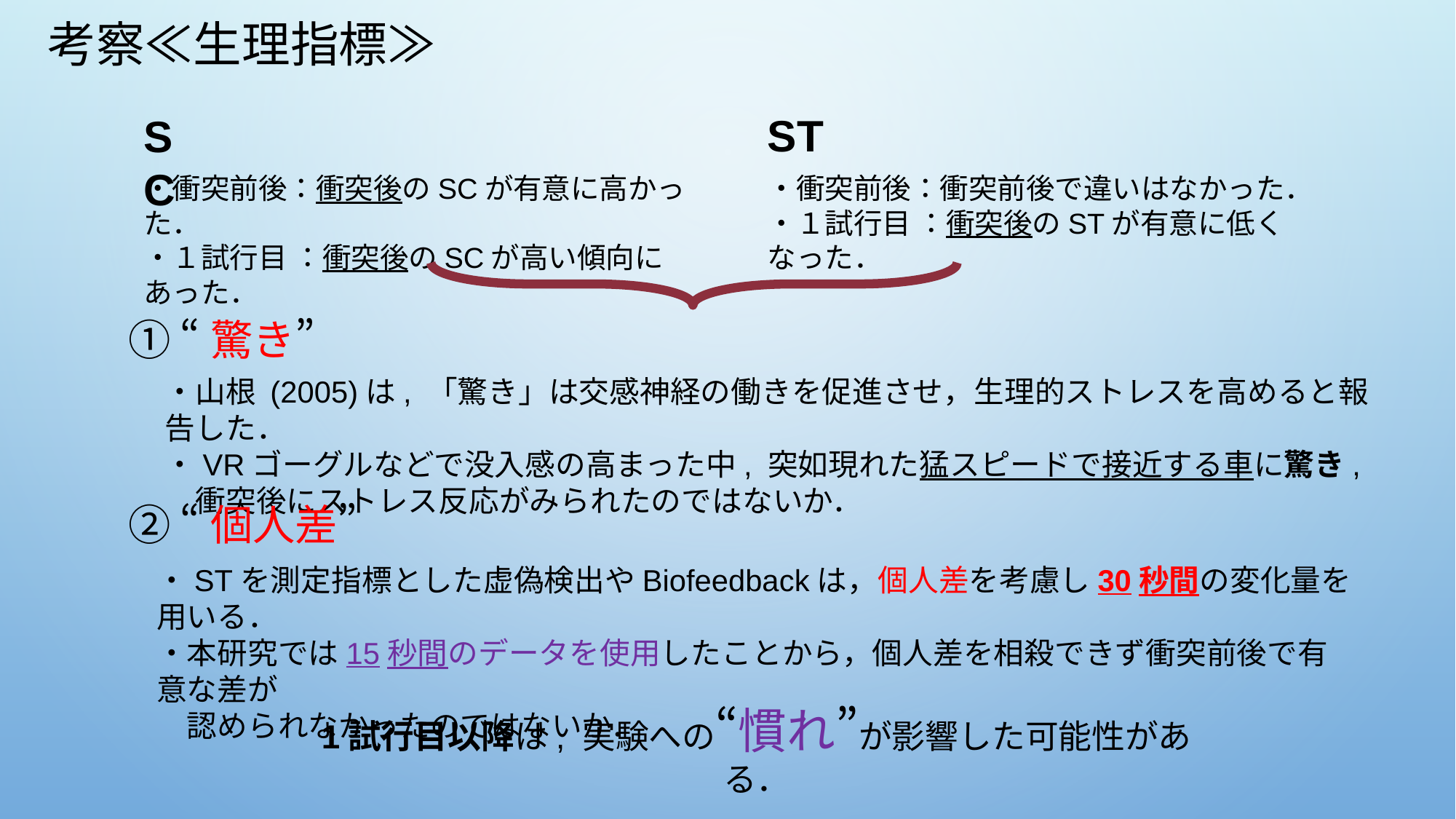

# 考察≪生理指標≫

ST
SC
・衝突前後：衝突後のSCが有意に高かった．
・１試行目 ：衝突後のSCが高い傾向にあった．
・衝突前後：衝突前後で違いはなかった．
・１試行目 ：衝突後のSTが有意に低くなった．
① “驚き”
・山根 (2005)は, 「驚き」は交感神経の働きを促進させ，生理的ストレスを高めると報告した．
・VRゴーグルなどで没入感の高まった中, 突如現れた猛スピードで接近する車に驚き,
　衝突後にストレス反応がみられたのではないか．
② “個人差”
・STを測定指標とした虚偽検出やBiofeedbackは，個人差を考慮し30秒間の変化量を用いる．
・本研究では15秒間のデータを使用したことから，個人差を相殺できず衝突前後で有意な差が
　認められなかったのではないか．
1試行目以降は, 実験への“慣れ”が影響した可能性がある．